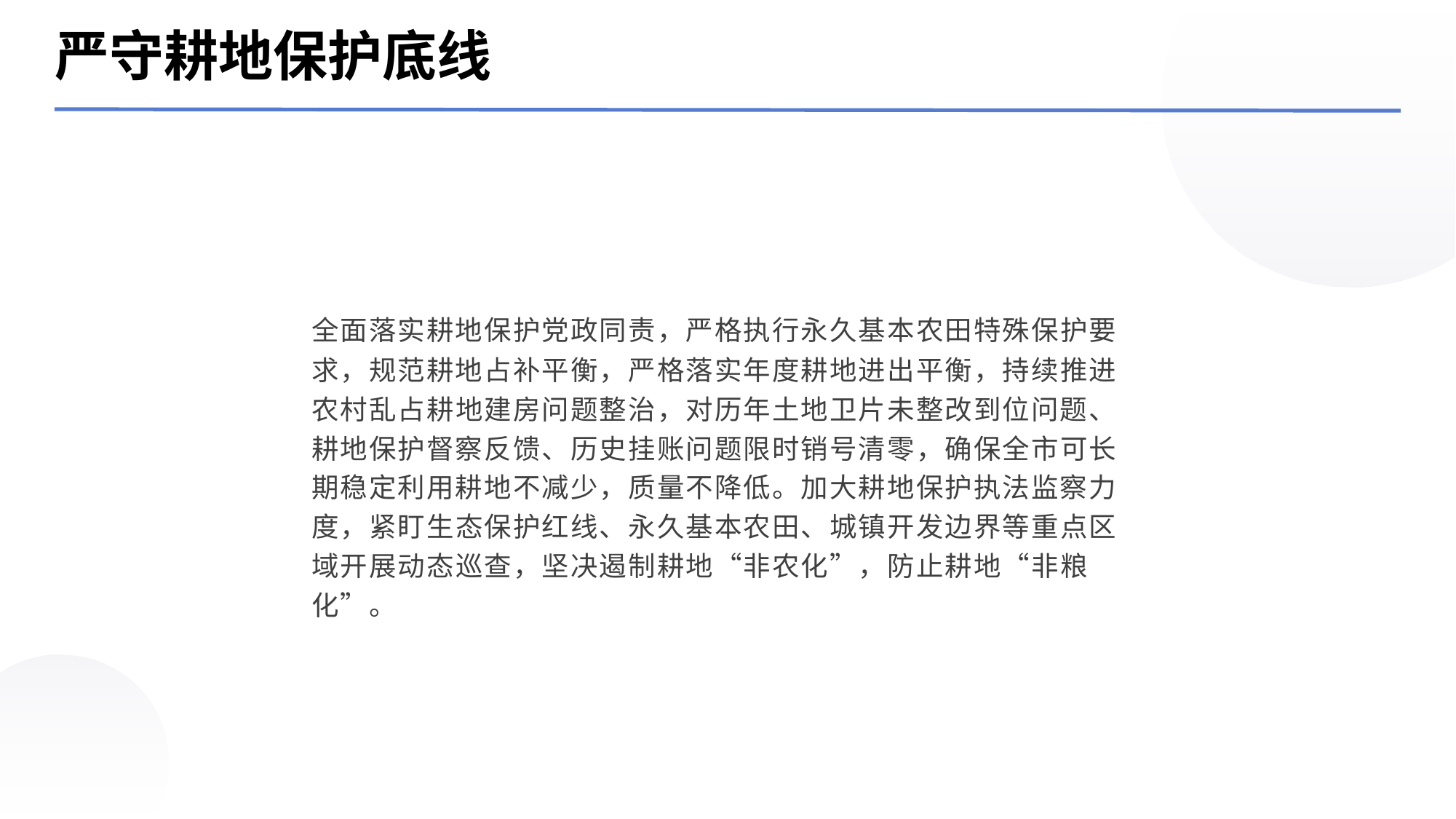

严守耕地保护底线
全面落实耕地保护党政同责，严格执行永久基本农田特殊保护要求，规范耕地占补平衡，严格落实年度耕地进出平衡，持续推进农村乱占耕地建房问题整治，对历年土地卫片未整改到位问题、耕地保护督察反馈、历史挂账问题限时销号清零，确保全市可长期稳定利用耕地不减少，质量不降低。加大耕地保护执法监察力度，紧盯生态保护红线、永久基本农田、城镇开发边界等重点区域开展动态巡查，坚决遏制耕地“非农化”，防止耕地“非粮化”。